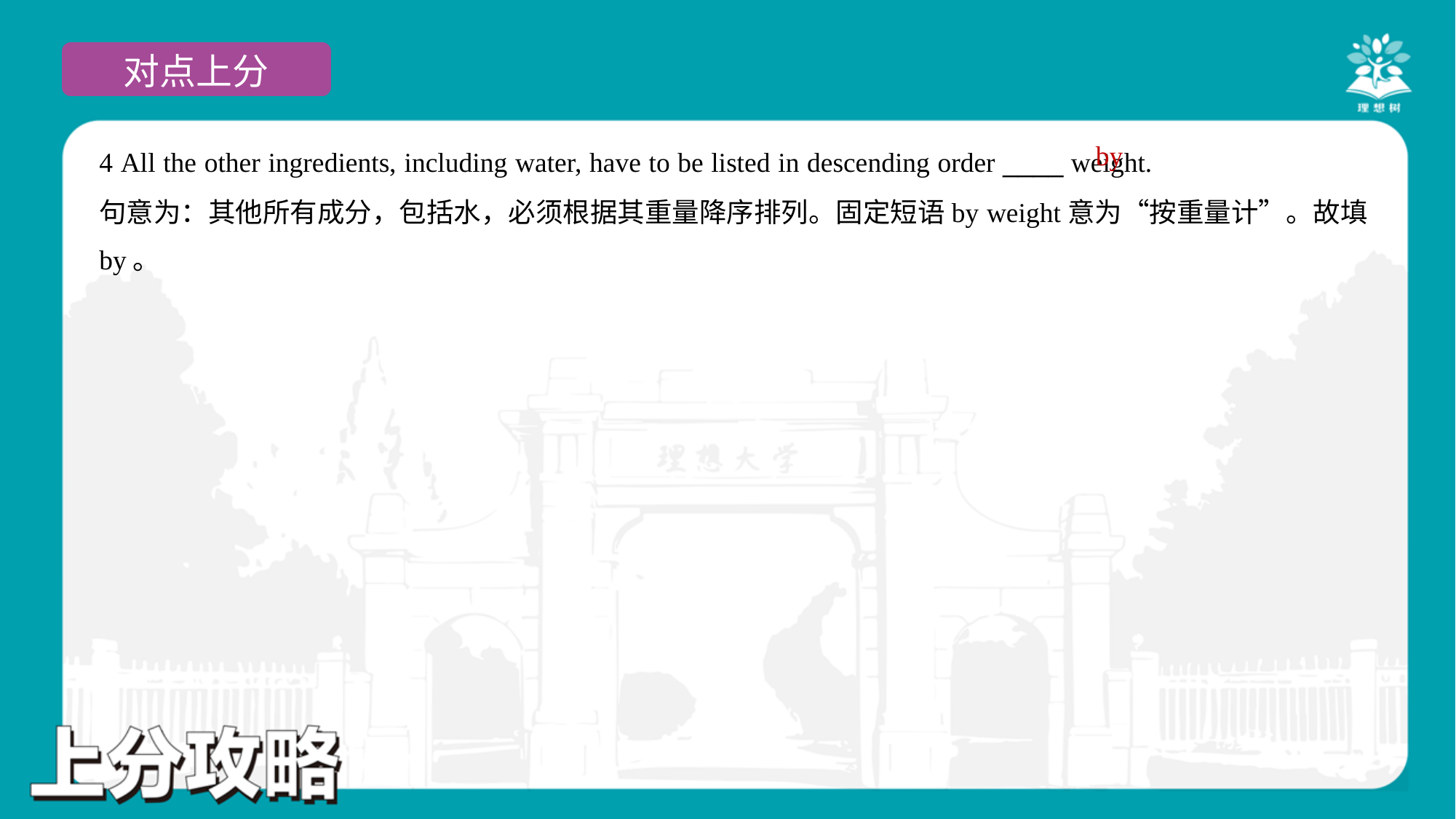

by
4 All the other ingredients, including water, have to be listed in descending order ____ weight.
句意为：其他所有成分，包括水，必须根据其重量降序排列。固定短语by weight意为“按重量计”。故填
by。